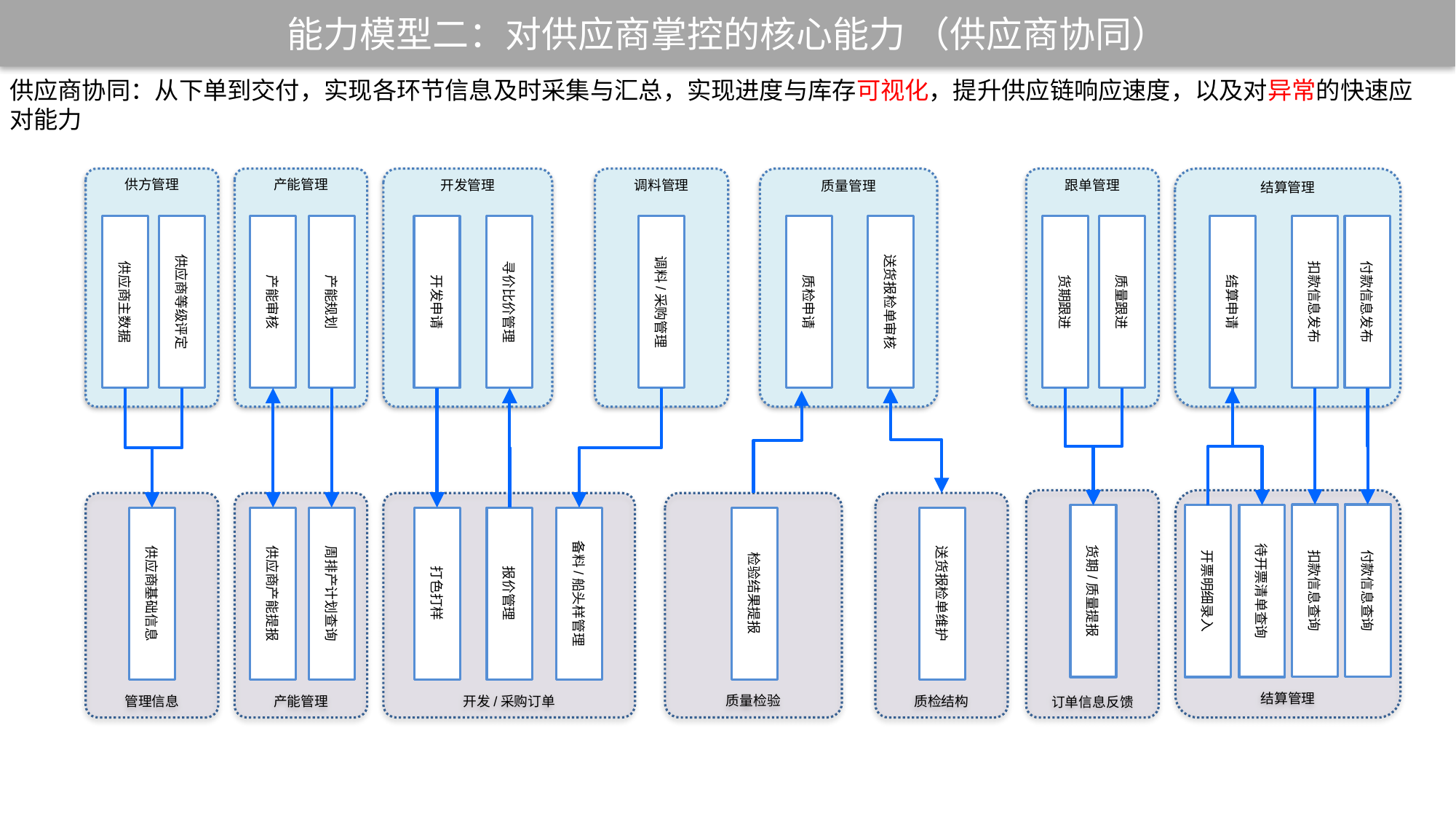

能力模型二：对供应商掌控的核心能力 （供应商协同）
# 供应商协同：从下单到交付，实现各环节信息及时采集与汇总，实现进度与库存可视化，提升供应链响应速度，以及对异常的快速应对能力
供方管理
产能管理
开发管理
调料管理
质量管理
跟单管理
结算管理
扣款信息发布
付款信息发布
供应商主数据
供应商等级评定
产能审核
产能规划
开发申请
寻价比价管理
调料/采购管理
质检申请
送货报检单审核
货期跟进
质量跟进
结算申请
订单信息反馈
结算管理
管理信息
产能管理
开发/采购订单
质量检验
质检结构
付款信息查询
扣款信息查询
货期/质量提报
开票明细录入
待开票清单查询
供应商基础信息
供应商产能提报
周排产计划查询
打色打样
报价管理
备料/船头样管理
检验结果提报
送货报检单维护